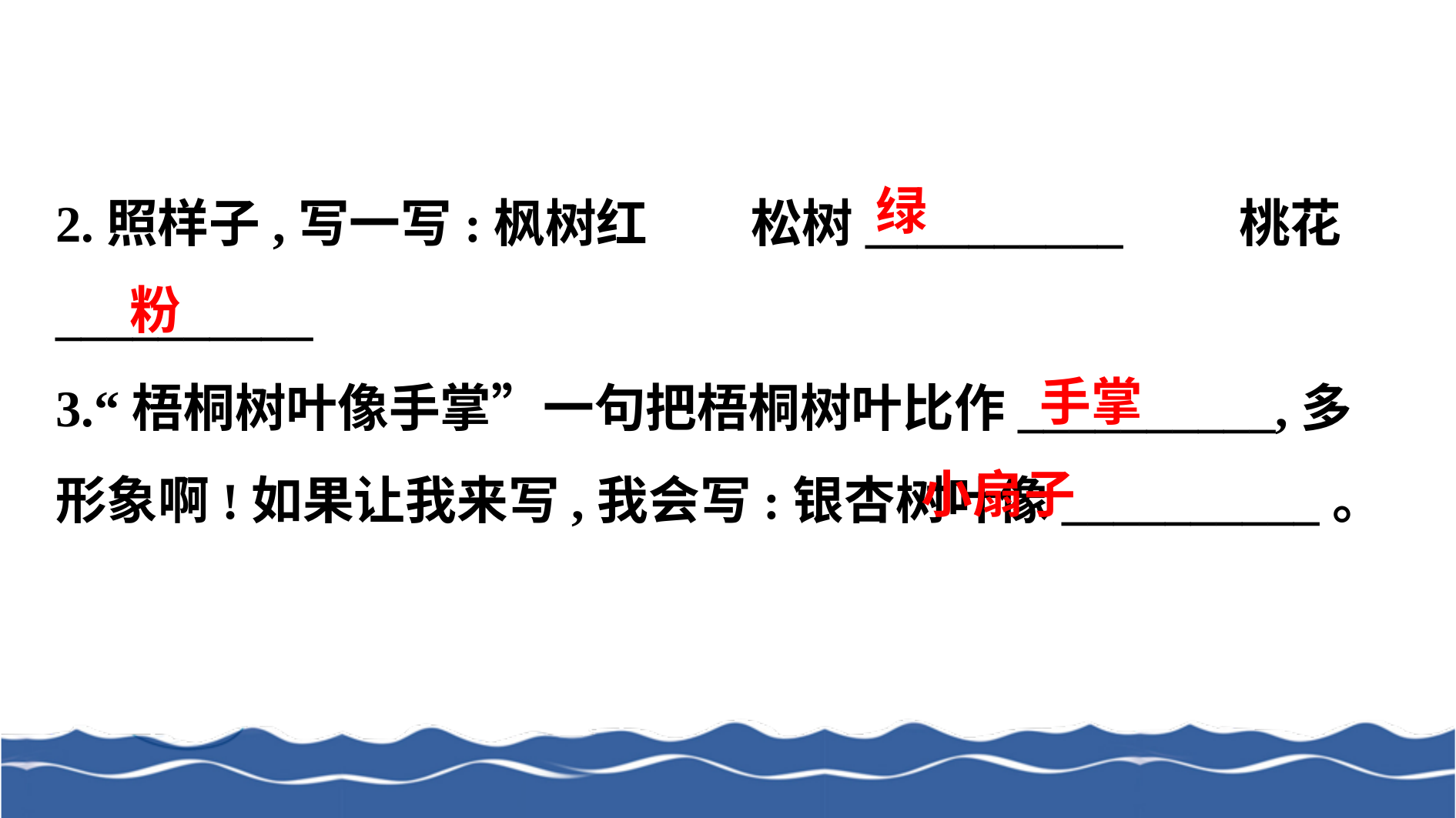

2.照样子,写一写:枫树红　　松树__________　　桃花__________
3.“梧桐树叶像手掌”一句把梧桐树叶比作__________,多形象啊!如果让我来写,我会写:银杏树叶像__________。
绿
粉
手掌
小扇子